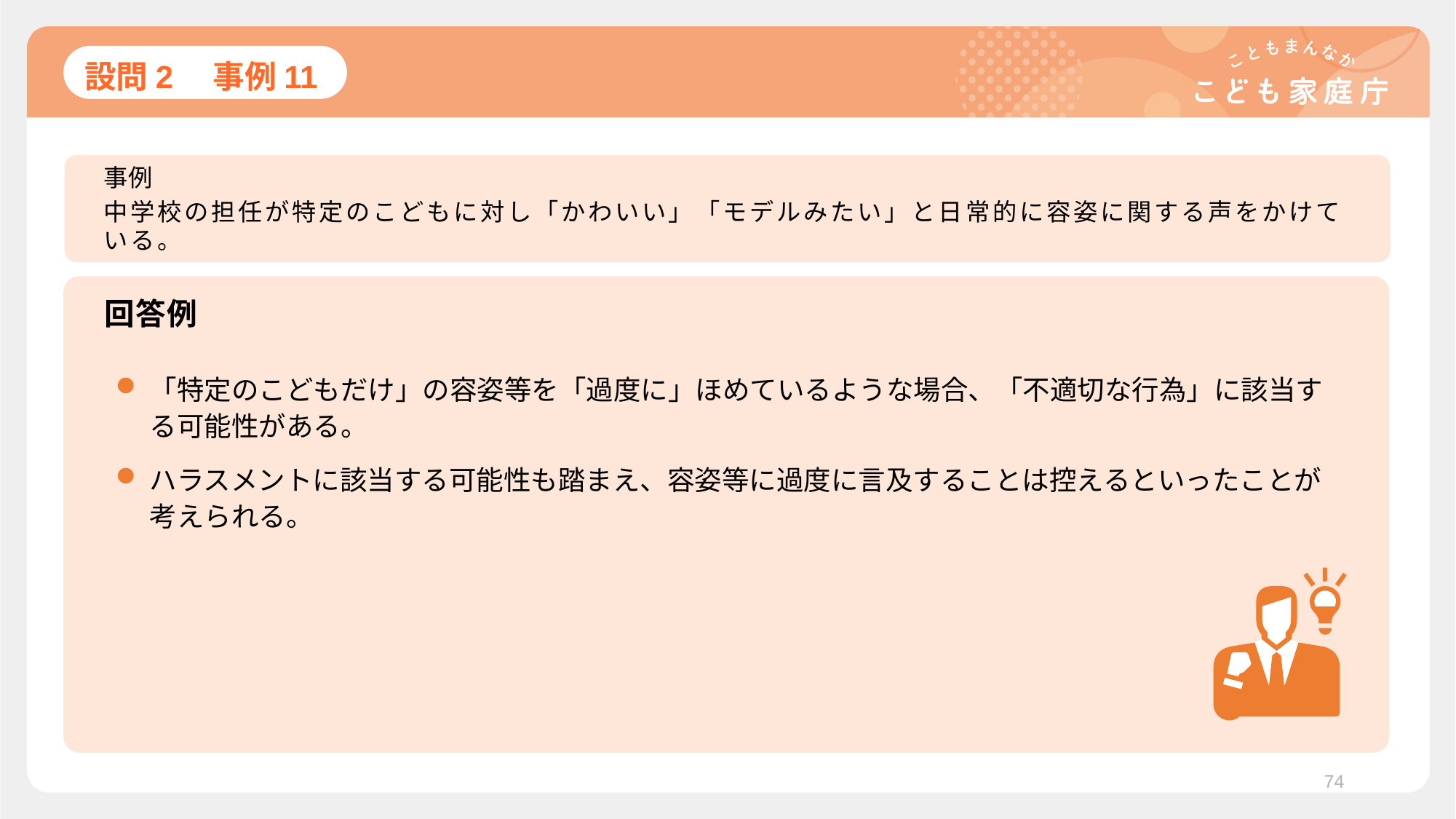

# 設問2　事例11

事例
中学校の担任が特定のこどもに対し「かわいい」「モデルみたい」と日常的に容姿に関する声をかけている。

回答例
「特定のこどもだけ」の容姿等を「過度に」ほめているような場合、「不適切な行為」に該当する可能性がある。
ハラスメントに該当する可能性も踏まえ、容姿等に過度に言及することは控えるといったことが考えられる。

74